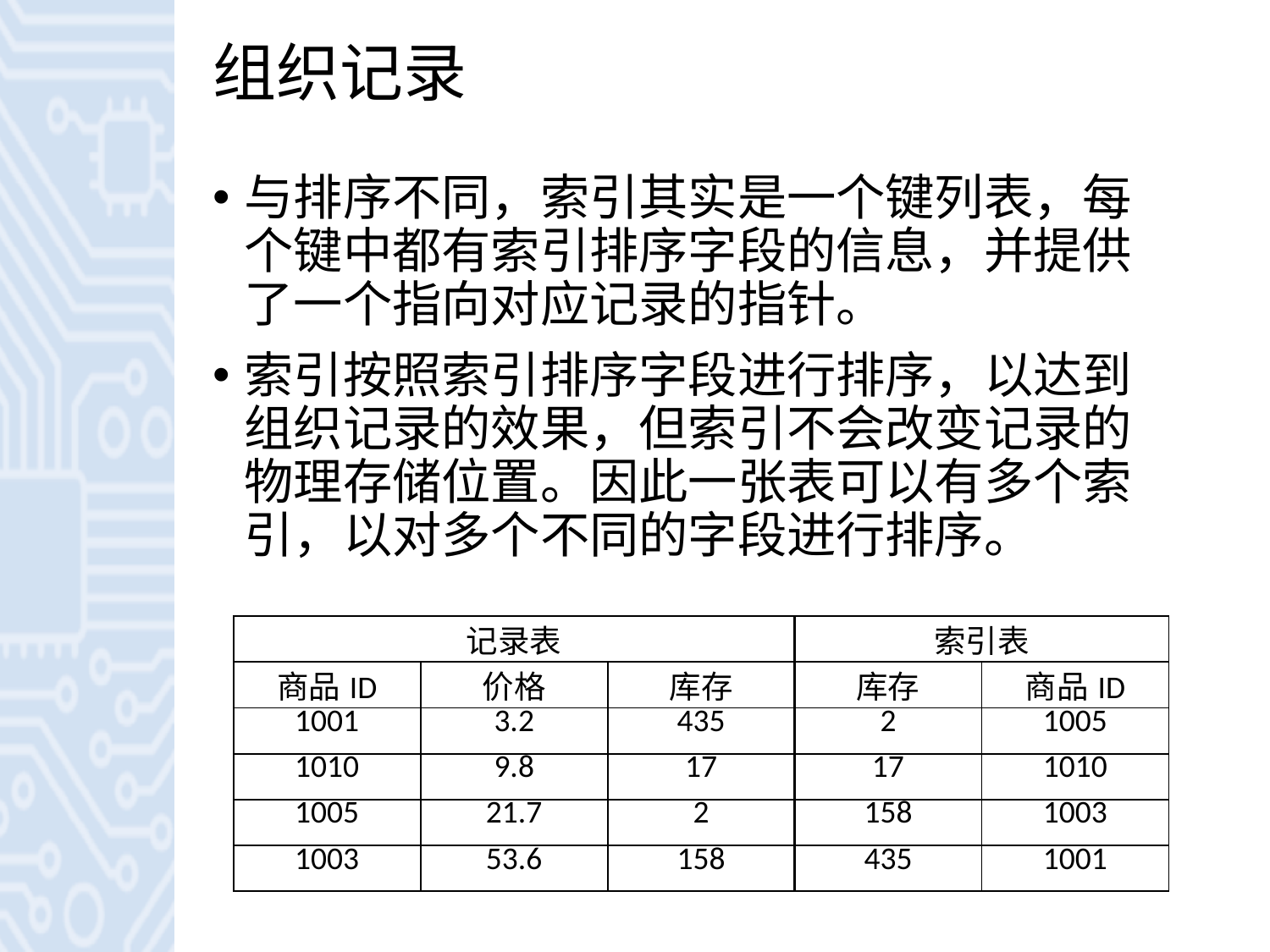

# 组织记录
与排序不同，索引其实是一个键列表，每个键中都有索引排序字段的信息，并提供了一个指向对应记录的指针。
索引按照索引排序字段进行排序，以达到组织记录的效果，但索引不会改变记录的物理存储位置。因此一张表可以有多个索引，以对多个不同的字段进行排序。

| 记录表 |  |  | 索引表 |  |
| --- | --- | --- | --- | --- |
| 商品ID | 价格 | 库存 | 库存 | 商品ID |
| 1001 | 3.2 | 435 | 2 | 1005 |
| 1010 | 9.8 | 17 | 17 | 1010 |
| 1005 | 21.7 | 2 | 158 | 1003 |
| 1003 | 53.6 | 158 | 435 | 1001 |